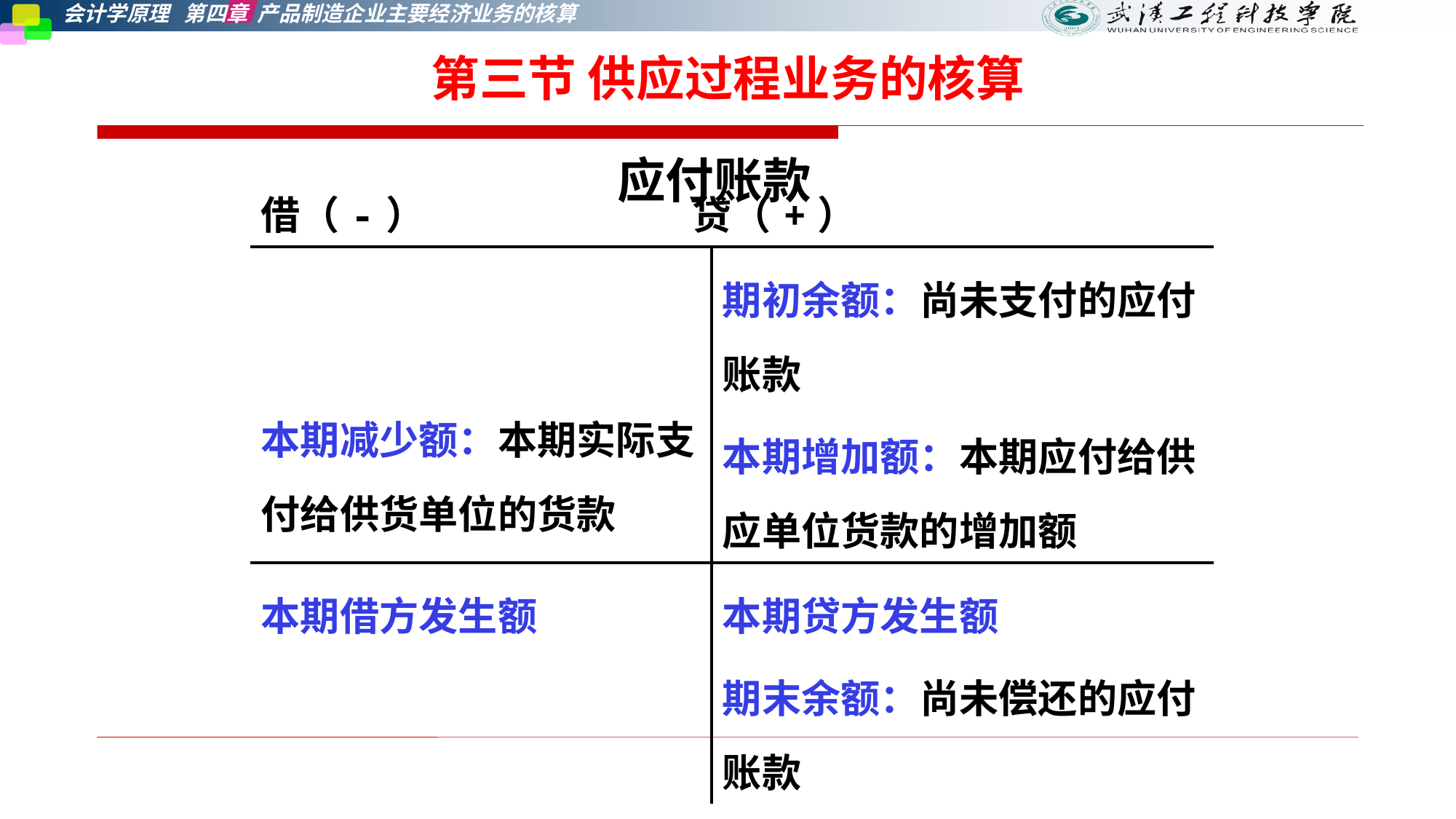

第三节 供应过程业务的核算
应付账款
| 借（-） 贷（+） |  |
| --- | --- |
| 本期减少额：本期实际支付给供货单位的货款 | 期初余额：尚未支付的应付账款 本期增加额：本期应付给供应单位货款的增加额 |
| 本期借方发生额 | 本期贷方发生额 期末余额：尚未偿还的应付账款 |